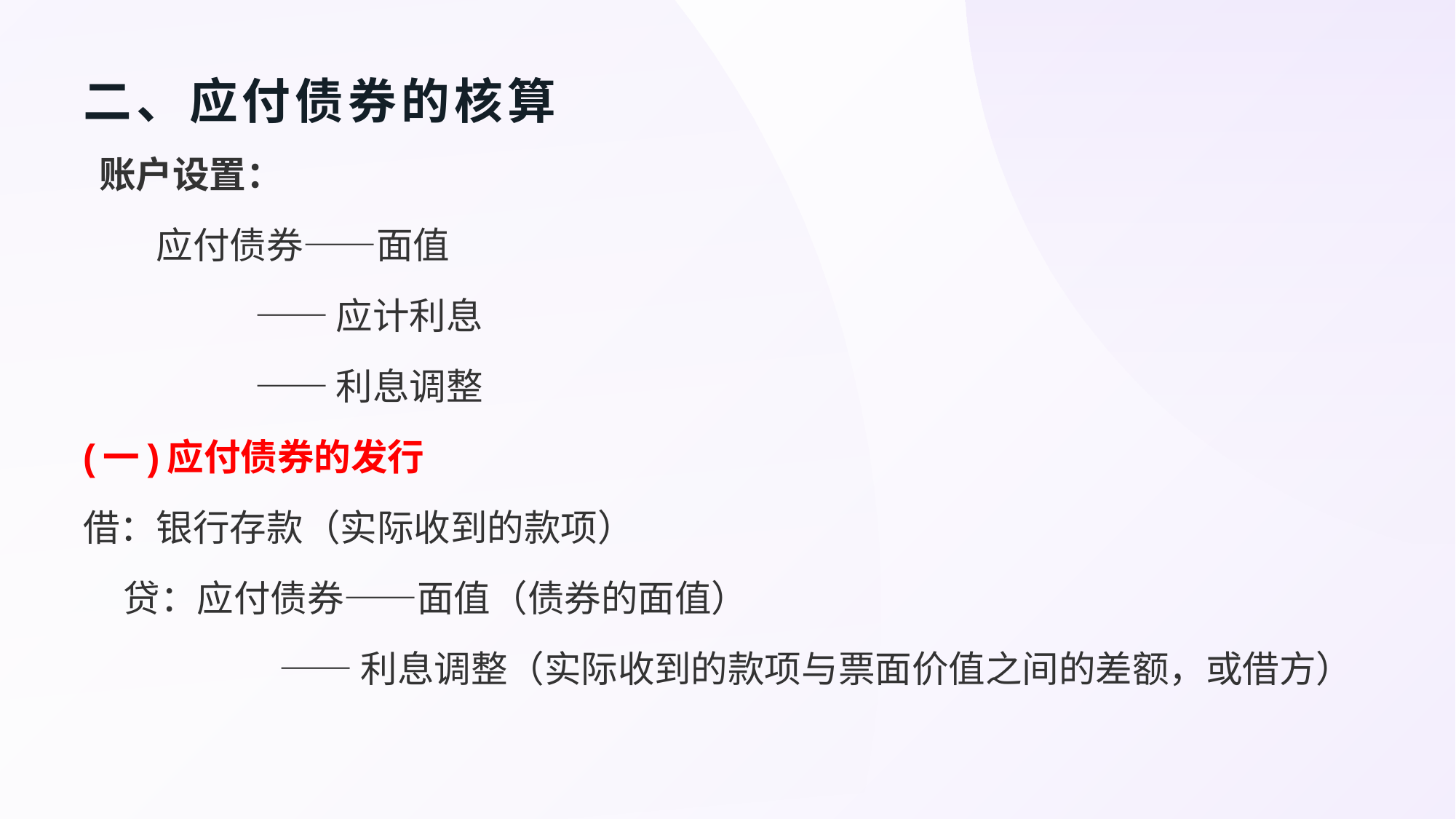

# 二、应付债券的核算
 账户设置：
        应付债券——面值
                     ——应计利息
                     ——利息调整
(一)应付债券的发行
借：银行存款（实际收到的款项）
    贷：应付债券——面值（债券的面值）
                        ——利息调整（实际收到的款项与票面价值之间的差额，或借方）